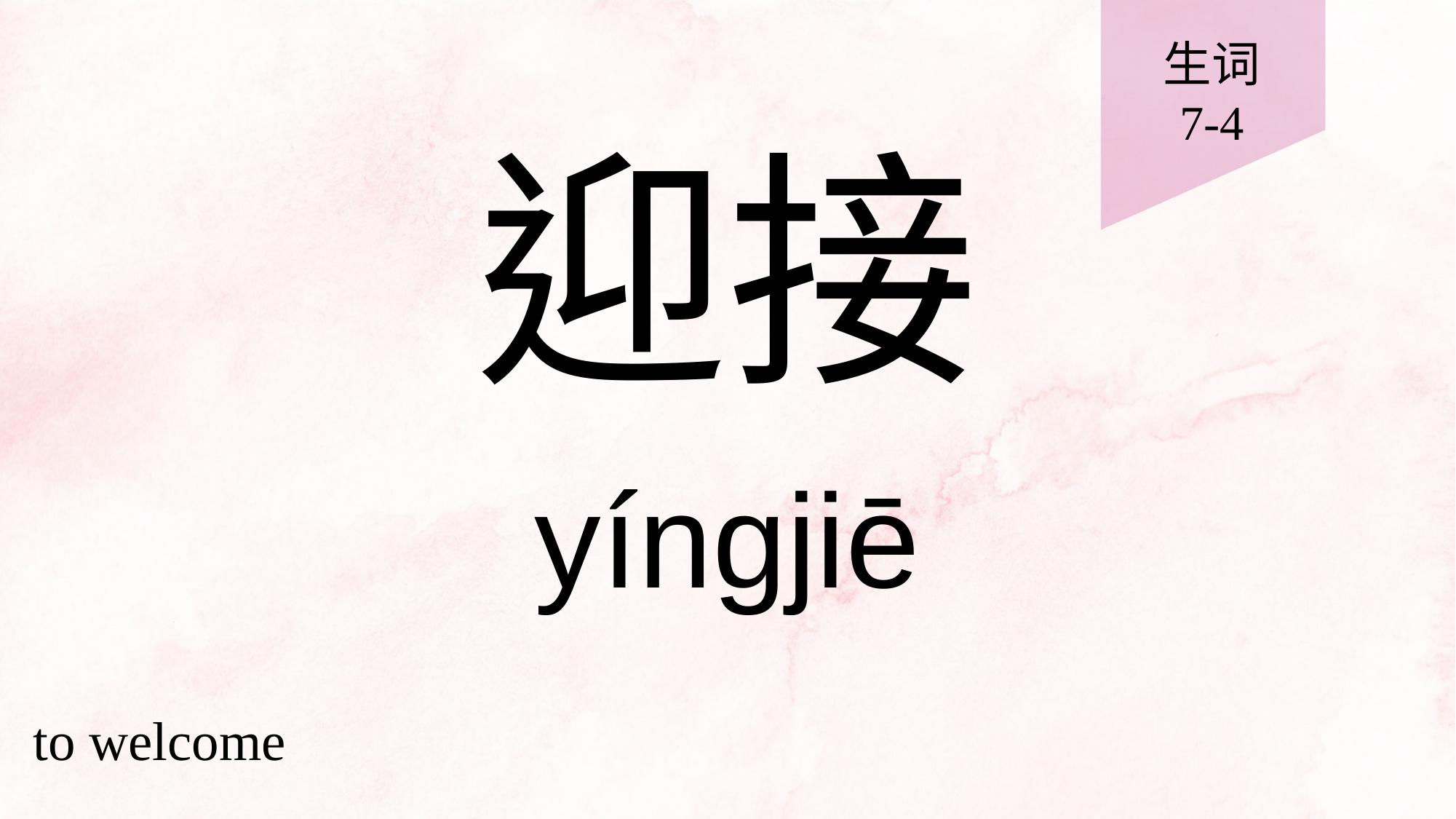

生词
7-4
# 迎接
yíngjiē
to welcome